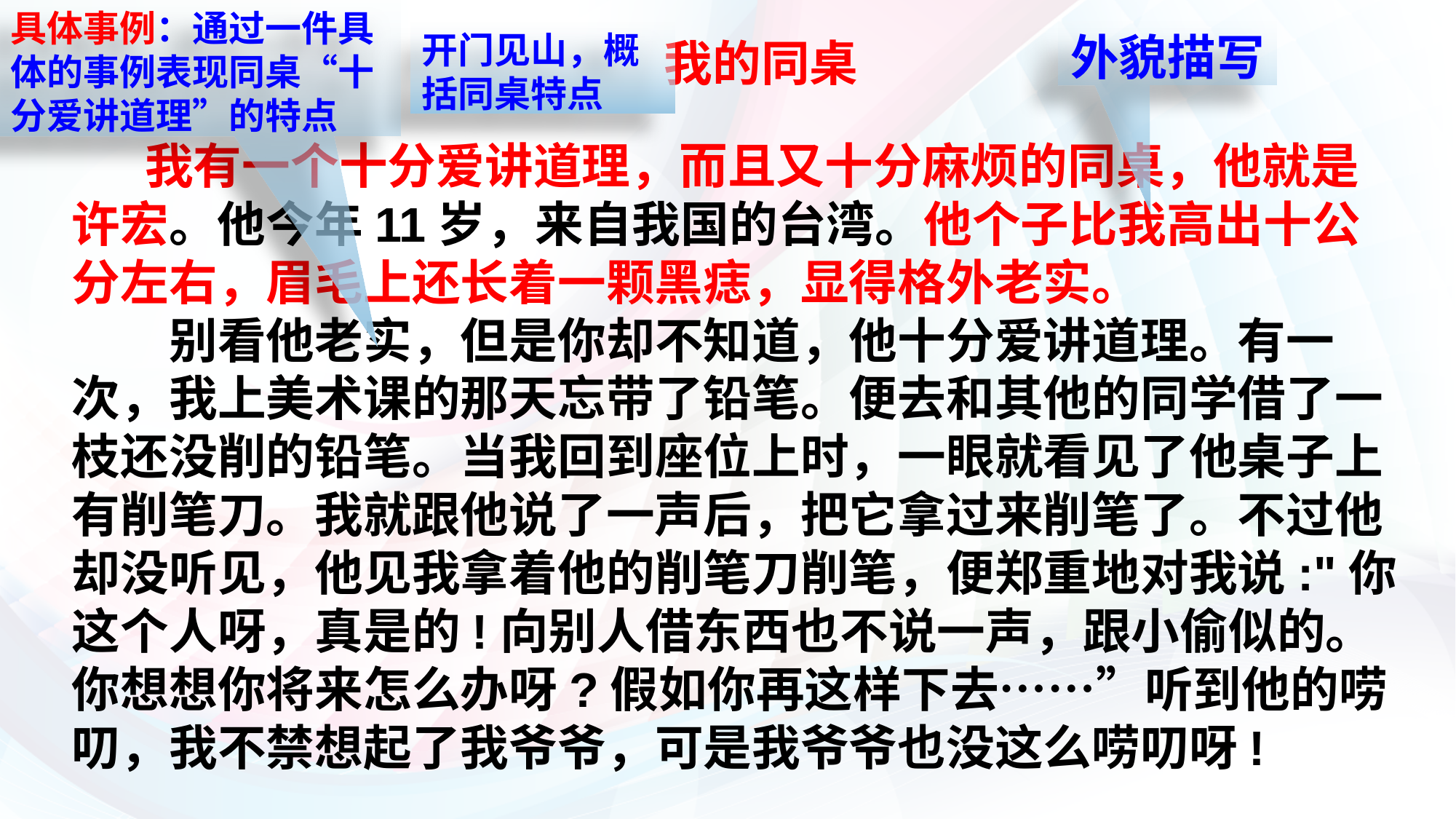

具体事例：通过一件具体的事例表现同桌“十分爱讲道理”的特点
外貌描写
开门见山，概括同桌特点
我的同桌
        我有一个十分爱讲道理，而且又十分麻烦的同桌，他就是许宏。他今年11岁，来自我国的台湾。他个子比我高出十公分左右，眉毛上还长着一颗黑痣，显得格外老实。
　　别看他老实，但是你却不知道，他十分爱讲道理。有一次，我上美术课的那天忘带了铅笔。便去和其他的同学借了一枝还没削的铅笔。当我回到座位上时，一眼就看见了他桌子上有削笔刀。我就跟他说了一声后，把它拿过来削笔了。不过他却没听见，他见我拿着他的削笔刀削笔，便郑重地对我说:"你这个人呀，真是的!向别人借东西也不说一声，跟小偷似的。你想想你将来怎么办呀?假如你再这样下去……”听到他的唠叨，我不禁想起了我爷爷，可是我爷爷也没这么唠叨呀!